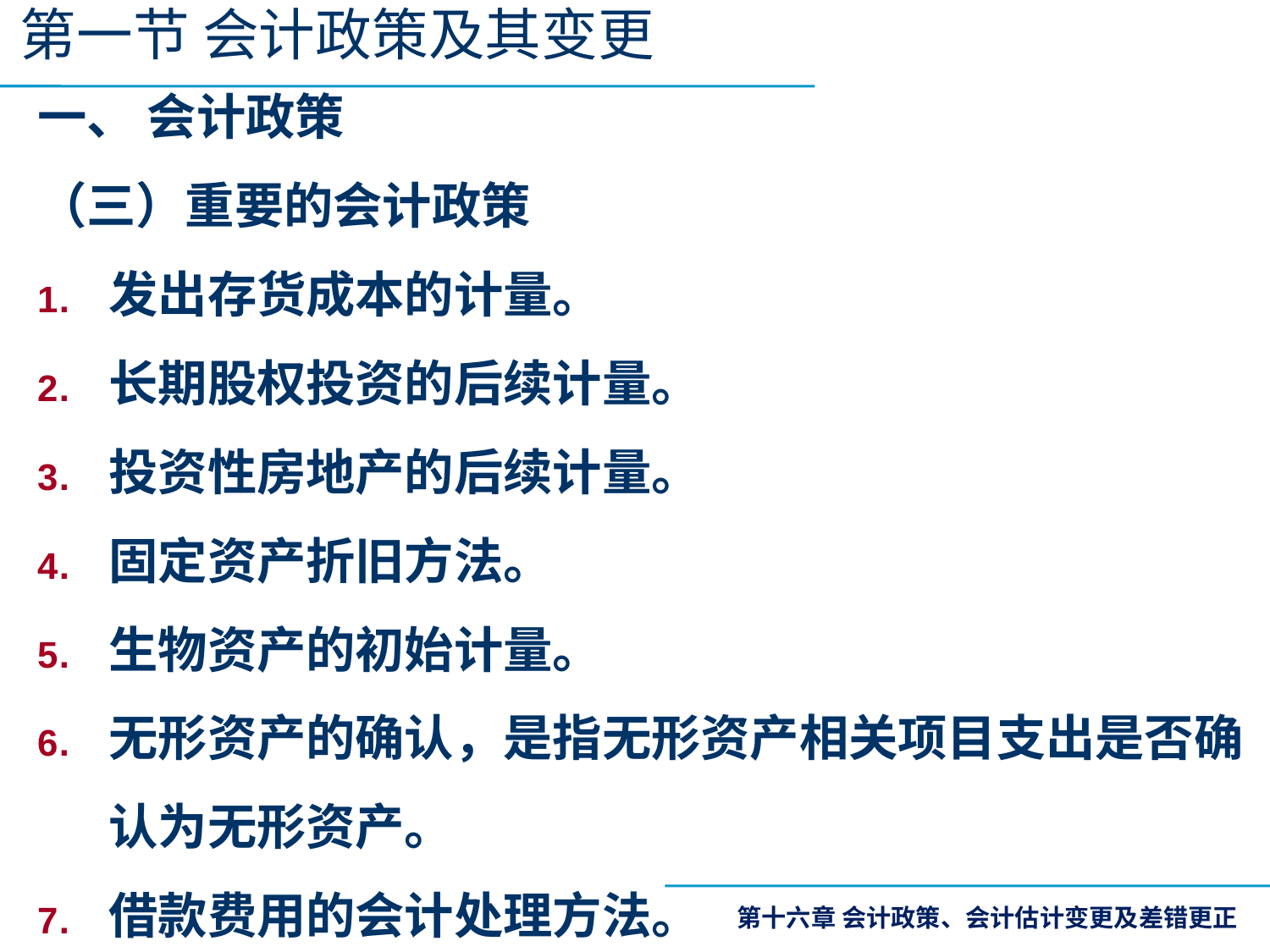

第一节 会计政策及其变更
一、 会计政策
（三）重要的会计政策
发出存货成本的计量。
长期股权投资的后续计量。
投资性房地产的后续计量。
固定资产折旧方法。
生物资产的初始计量。
无形资产的确认，是指无形资产相关项目支出是否确认为无形资产。
借款费用的会计处理方法。